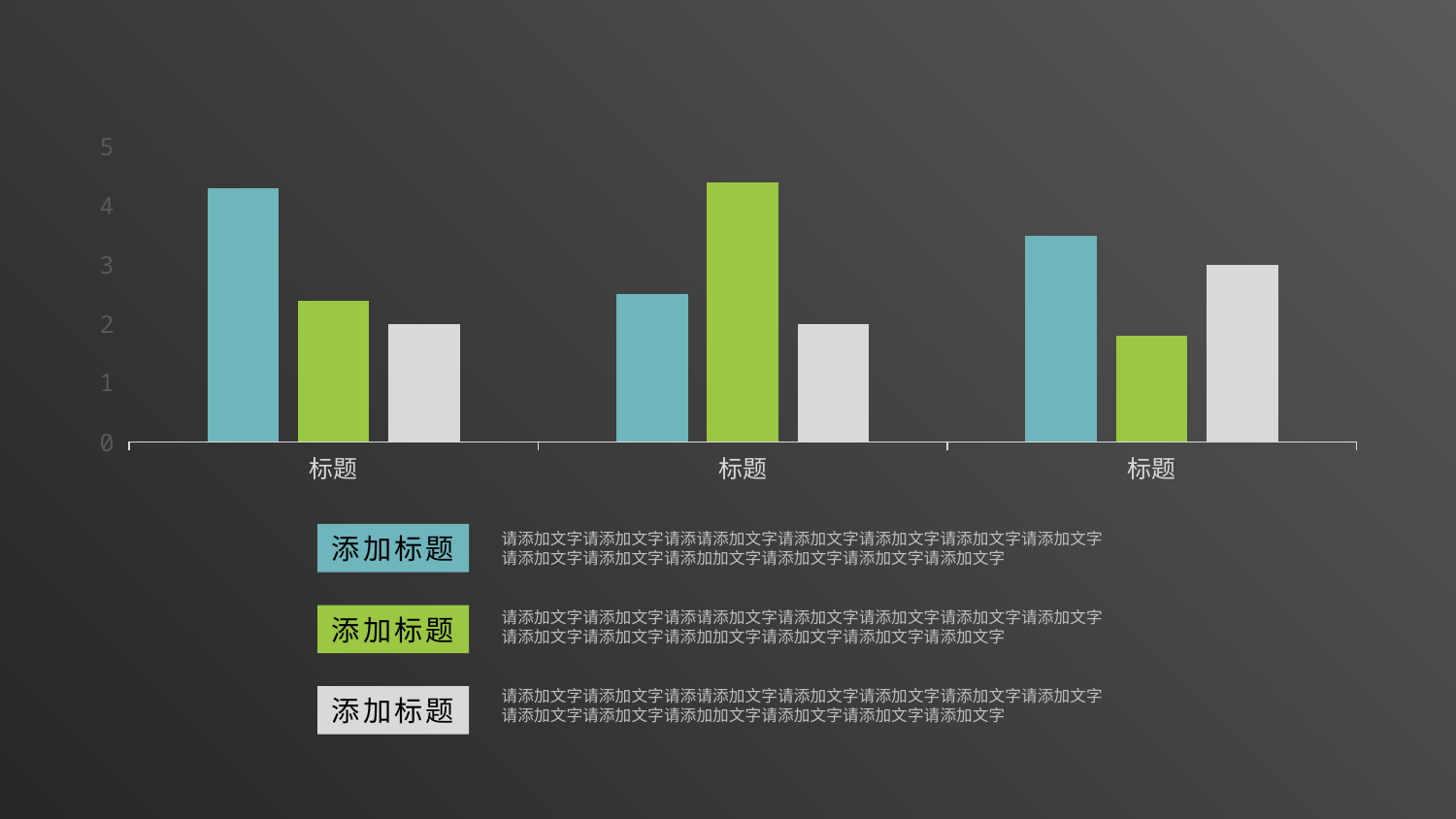

### Chart

| Category | 系列 1 | 系列 2 | 系列 3 |
|---|---|---|---|
| 标题 | 4.3 | 2.4 | 2.0 |
| 标题 | 2.5 | 4.4 | 2.0 |
| 标题 | 3.5 | 1.8 | 3.0 |
请添加文字请添加文字请添请添加文字请添加文字请添加文字请添加文字请添加文字
请添加文字请添加文字请添加加文字请添加文字请添加文字请添加文字
添加标题
请添加文字请添加文字请添请添加文字请添加文字请添加文字请添加文字请添加文字
请添加文字请添加文字请添加加文字请添加文字请添加文字请添加文字
添加标题
请添加文字请添加文字请添请添加文字请添加文字请添加文字请添加文字请添加文字
请添加文字请添加文字请添加加文字请添加文字请添加文字请添加文字
添加标题